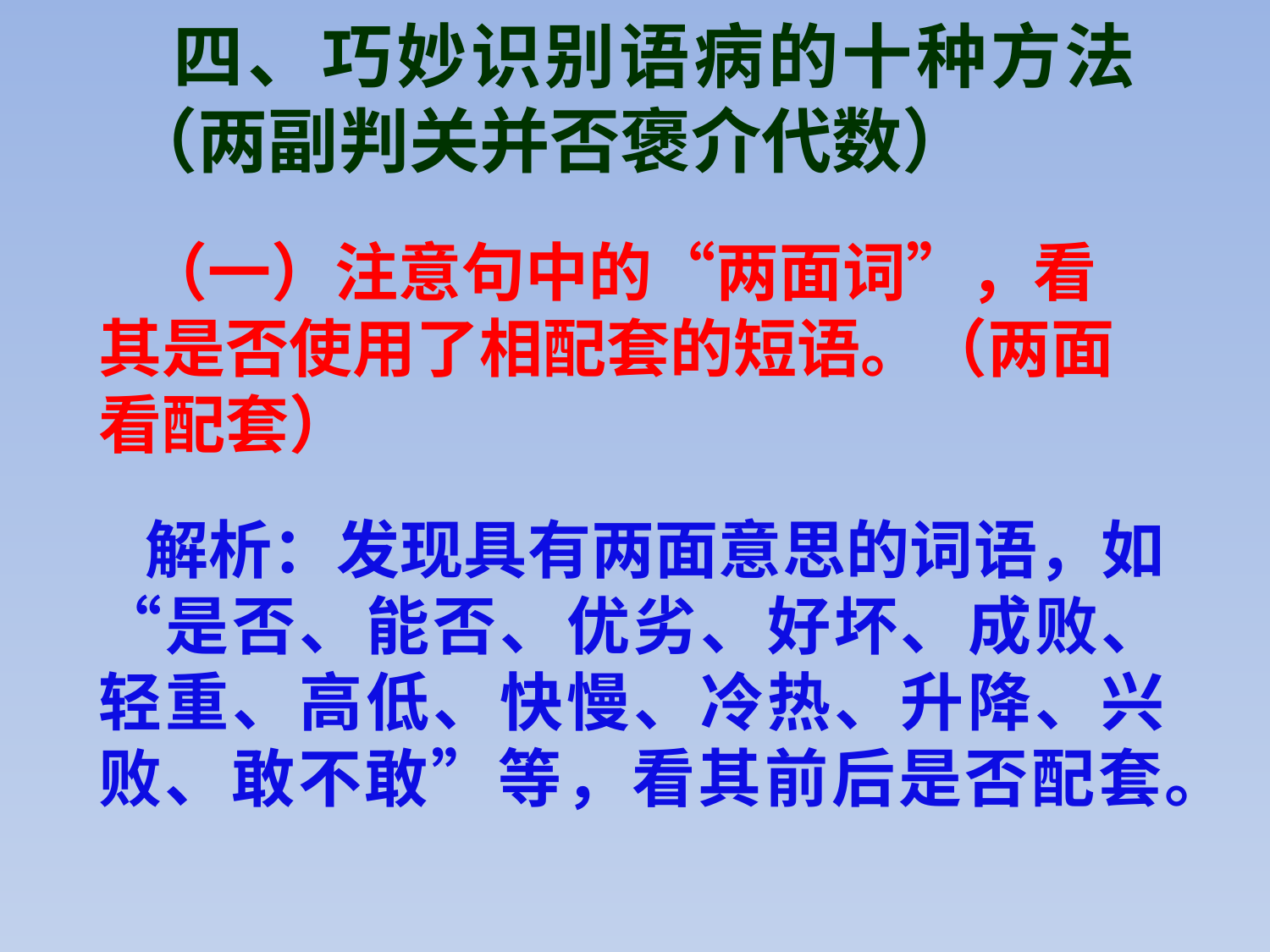

四、巧妙识别语病的十种方法（两副判关并否褒介代数）
（一）注意句中的“两面词”，看其是否使用了相配套的短语。（两面看配套）
解析：发现具有两面意思的词语，如“是否、能否、优劣、好坏、成败、轻重、高低、快慢、冷热、升降、兴败、敢不敢”等，看其前后是否配套。